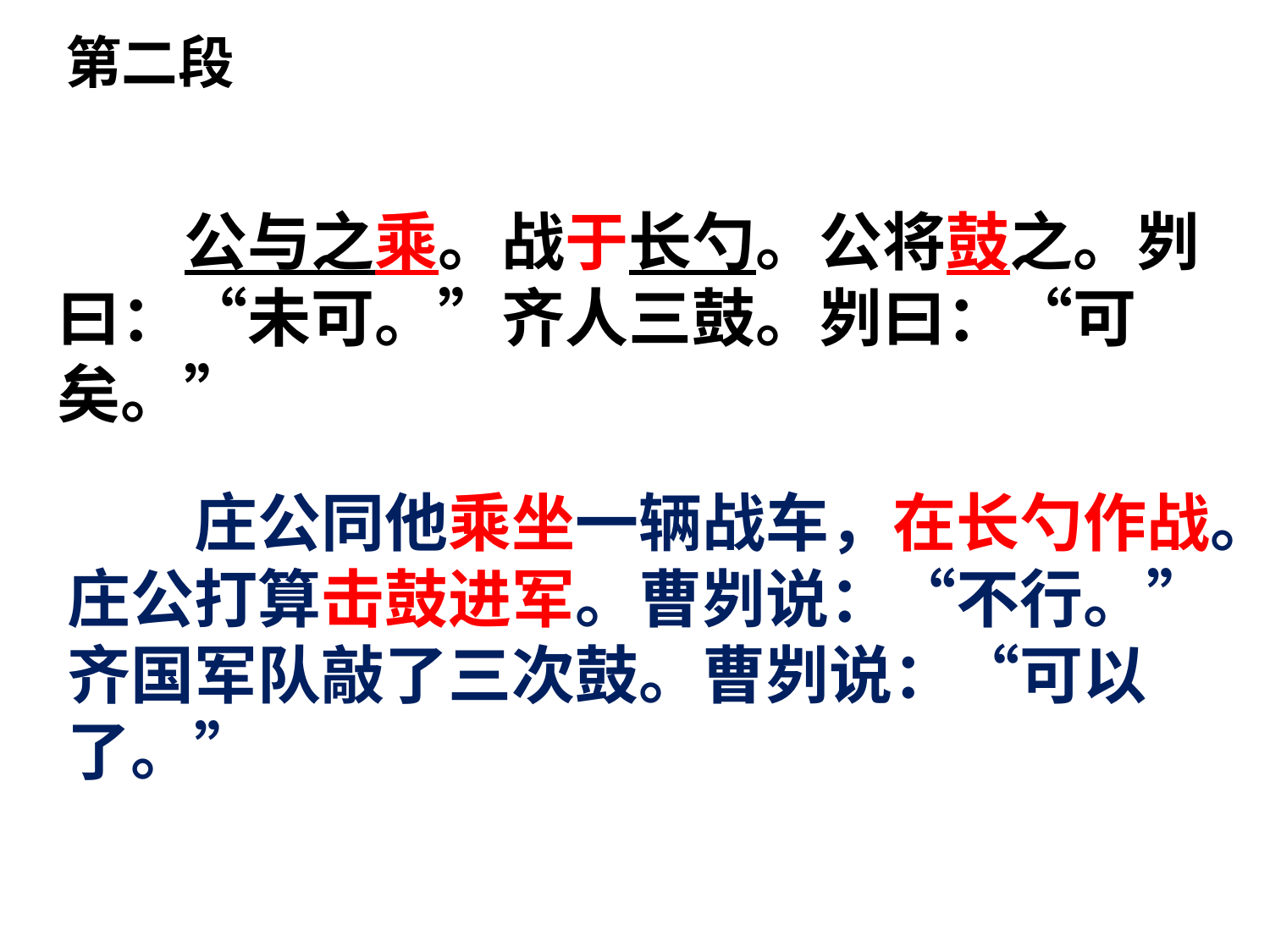

第二段
# 公与之乘。战于长勺。公将鼓之。刿曰：“未可。”齐人三鼓。刿曰：“可矣。”
　　庄公同他乘坐一辆战车，在长勺作战。庄公打算击鼓进军。曹刿说：“不行。”齐国军队敲了三次鼓。曹刿说：“可以了。”